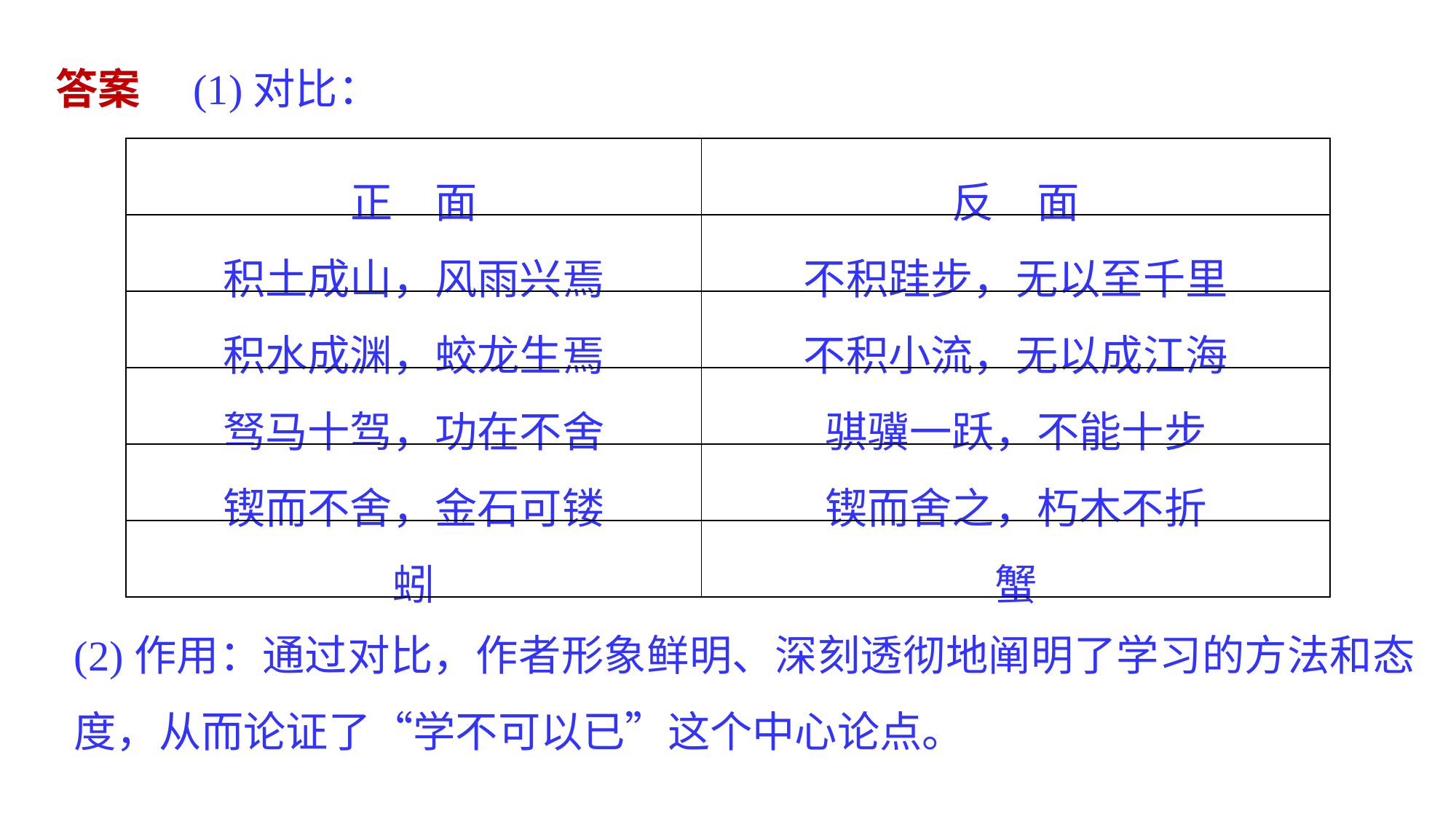

答案　(1)对比：
| 正　面 | 反　面 |
| --- | --- |
| 积土成山，风雨兴焉 | 不积跬步，无以至千里 |
| 积水成渊，蛟龙生焉 | 不积小流，无以成江海 |
| 驽马十驾，功在不舍 | 骐骥一跃，不能十步 |
| 锲而不舍，金石可镂 | 锲而舍之，朽木不折 |
| 蚓 | 蟹 |
(2)作用：通过对比，作者形象鲜明、深刻透彻地阐明了学习的方法和态度，从而论证了“学不可以已”这个中心论点。